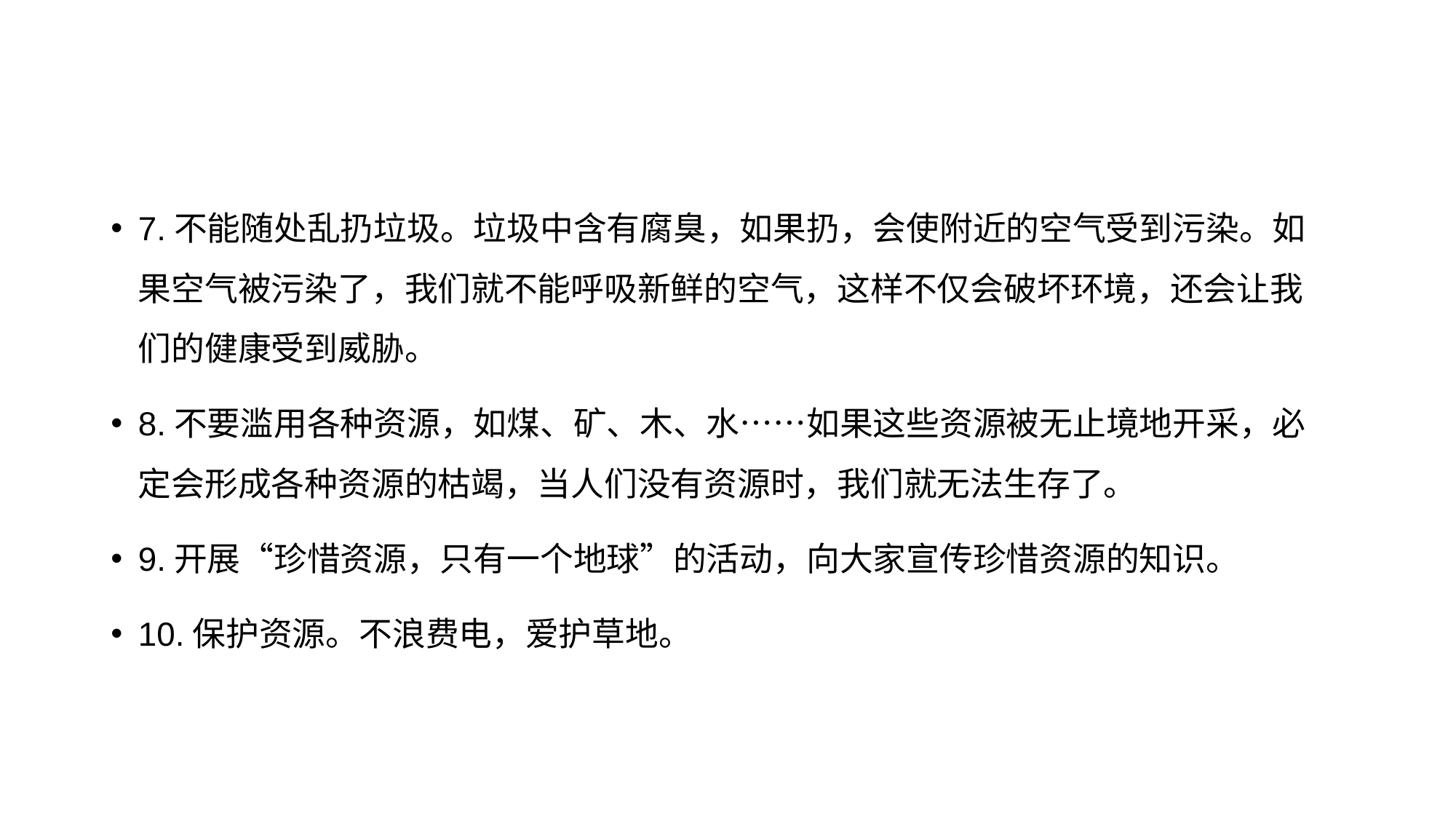

7.不能随处乱扔垃圾。垃圾中含有腐臭，如果扔，会使附近的空气受到污染。如果空气被污染了，我们就不能呼吸新鲜的空气，这样不仅会破坏环境，还会让我们的健康受到威胁。
8.不要滥用各种资源，如煤、矿、木、水……如果这些资源被无止境地开采，必定会形成各种资源的枯竭，当人们没有资源时，我们就无法生存了。
9.开展“珍惜资源，只有一个地球”的活动，向大家宣传珍惜资源的知识。
10.保护资源。不浪费电，爱护草地。